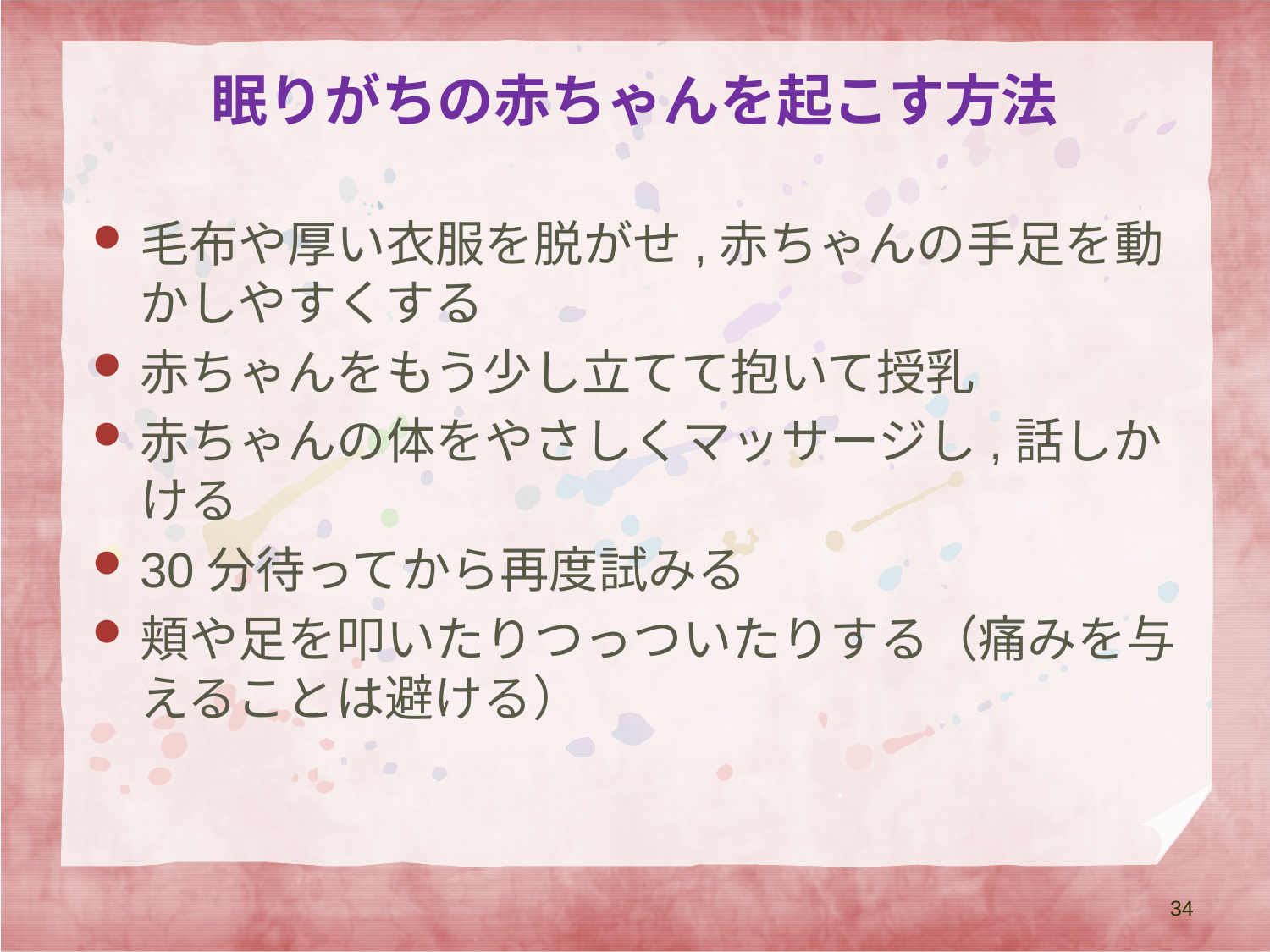

# 眠りがちの赤ちゃんを起こす方法
毛布や厚い衣服を脱がせ,赤ちゃんの手足を動かしやすくする
赤ちゃんをもう少し立てて抱いて授乳
赤ちゃんの体をやさしくマッサージし,話しかける
30分待ってから再度試みる
頬や足を叩いたりつっついたりする（痛みを与えることは避ける）

34